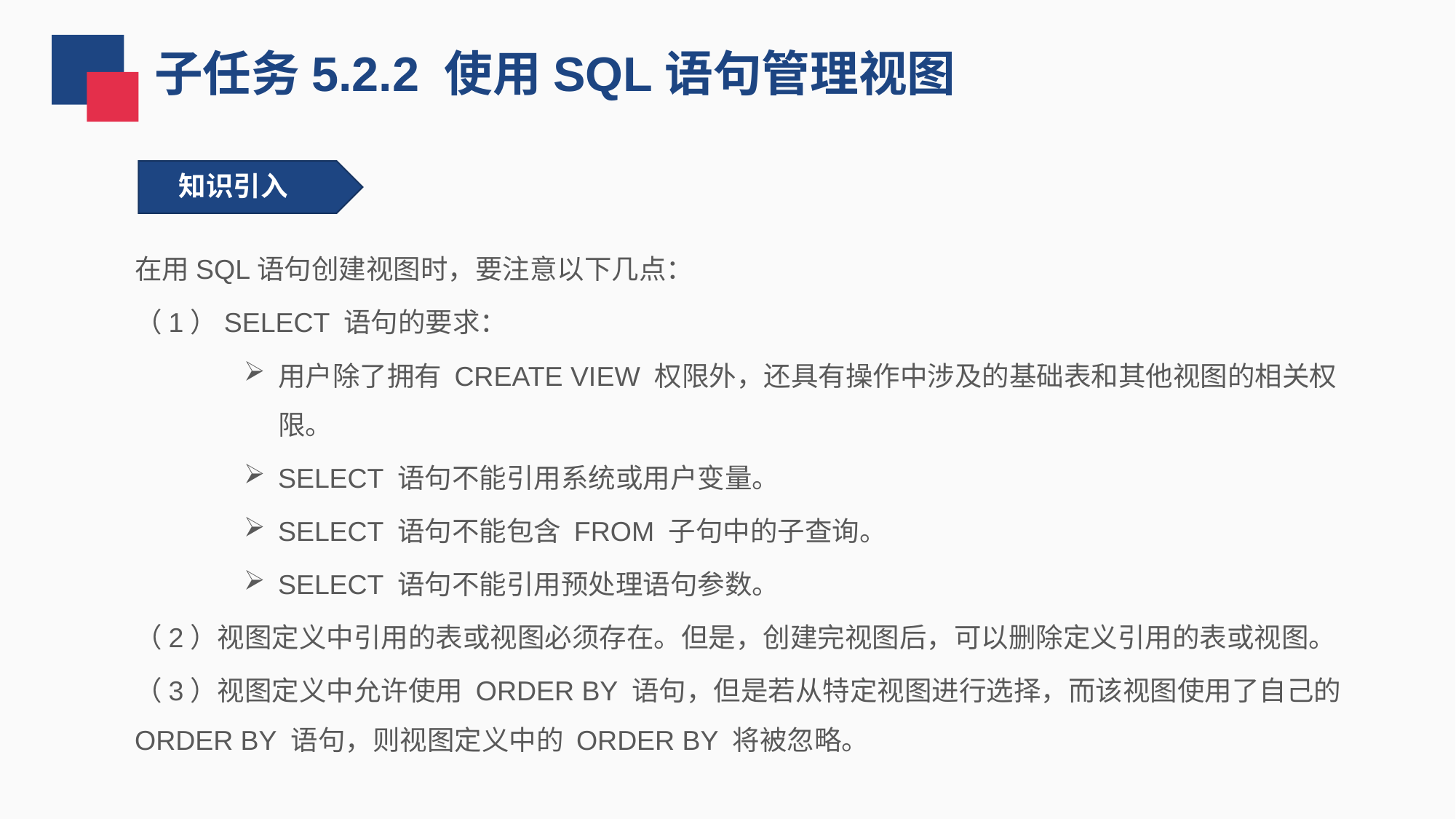

子任务5.2.2 使用SQL语句管理视图

知识引入
在用SQL语句创建视图时，要注意以下几点：
（1）SELECT 语句的要求：
用户除了拥有 CREATE VIEW 权限外，还具有操作中涉及的基础表和其他视图的相关权限。
SELECT 语句不能引用系统或用户变量。
SELECT 语句不能包含 FROM 子句中的子查询。
SELECT 语句不能引用预处理语句参数。
（2）视图定义中引用的表或视图必须存在。但是，创建完视图后，可以删除定义引用的表或视图。
（3）视图定义中允许使用 ORDER BY 语句，但是若从特定视图进行选择，而该视图使用了自己的 ORDER BY 语句，则视图定义中的 ORDER BY 将被忽略。